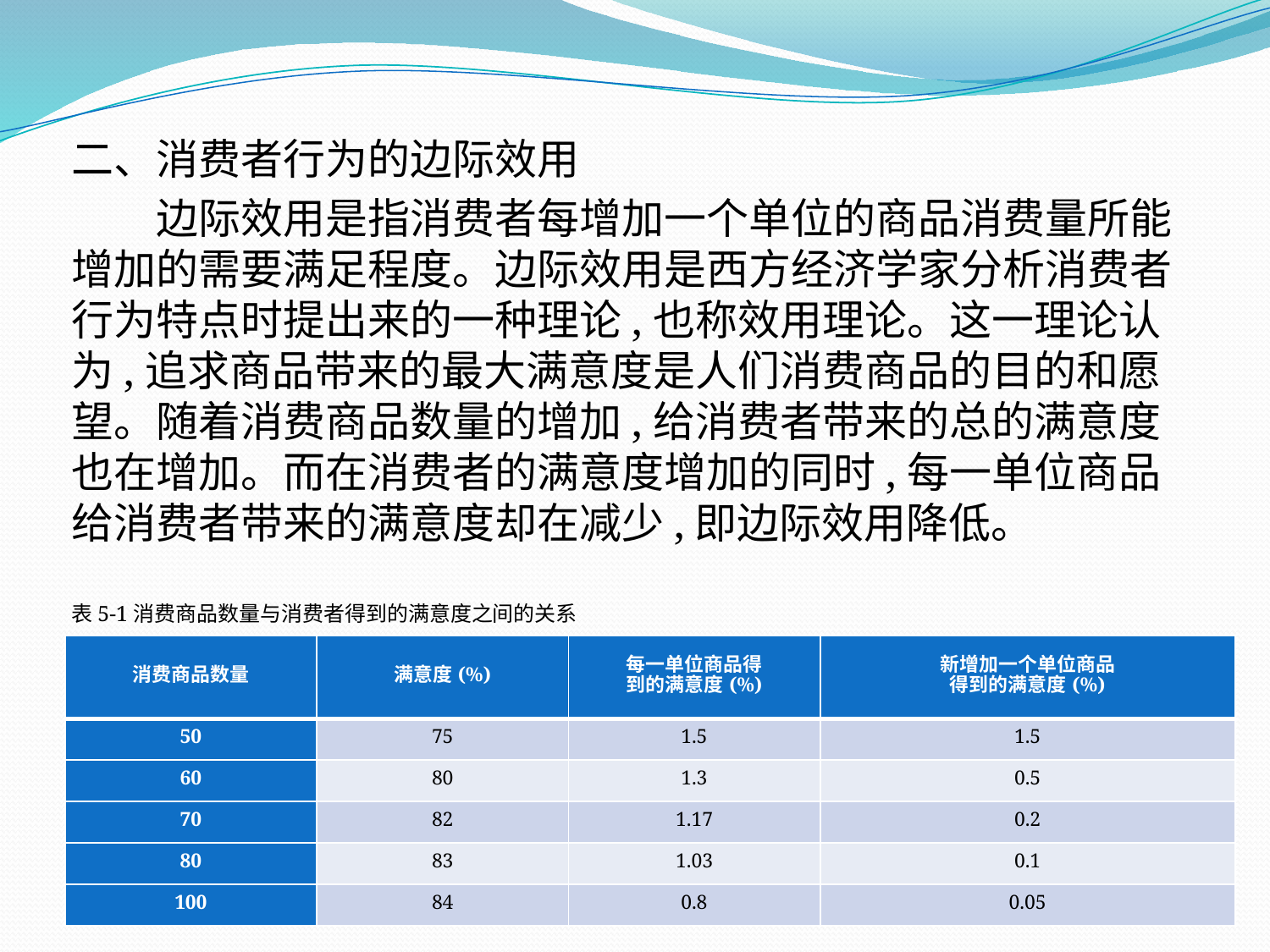

二、消费者行为的边际效用
　　边际效用是指消费者每增加一个单位的商品消费量所能增加的需要满足程度。边际效用是西方经济学家分析消费者行为特点时提出来的一种理论,也称效用理论。这一理论认为,追求商品带来的最大满意度是人们消费商品的目的和愿望。随着消费商品数量的增加,给消费者带来的总的满意度也在增加。而在消费者的满意度增加的同时,每一单位商品给消费者带来的满意度却在减少,即边际效用降低。
表5-1消费商品数量与消费者得到的满意度之间的关系
| 消费商品数量 | 满意度(%) | 每一单位商品得 到的满意度(%) | 新增加一个单位商品 得到的满意度(%) |
| --- | --- | --- | --- |
| 50 | 75 | 1.5 | 1.5 |
| 60 | 80 | 1.3 | 0.5 |
| 70 | 82 | 1.17 | 0.2 |
| 80 | 83 | 1.03 | 0.1 |
| 100 | 84 | 0.8 | 0.05 |